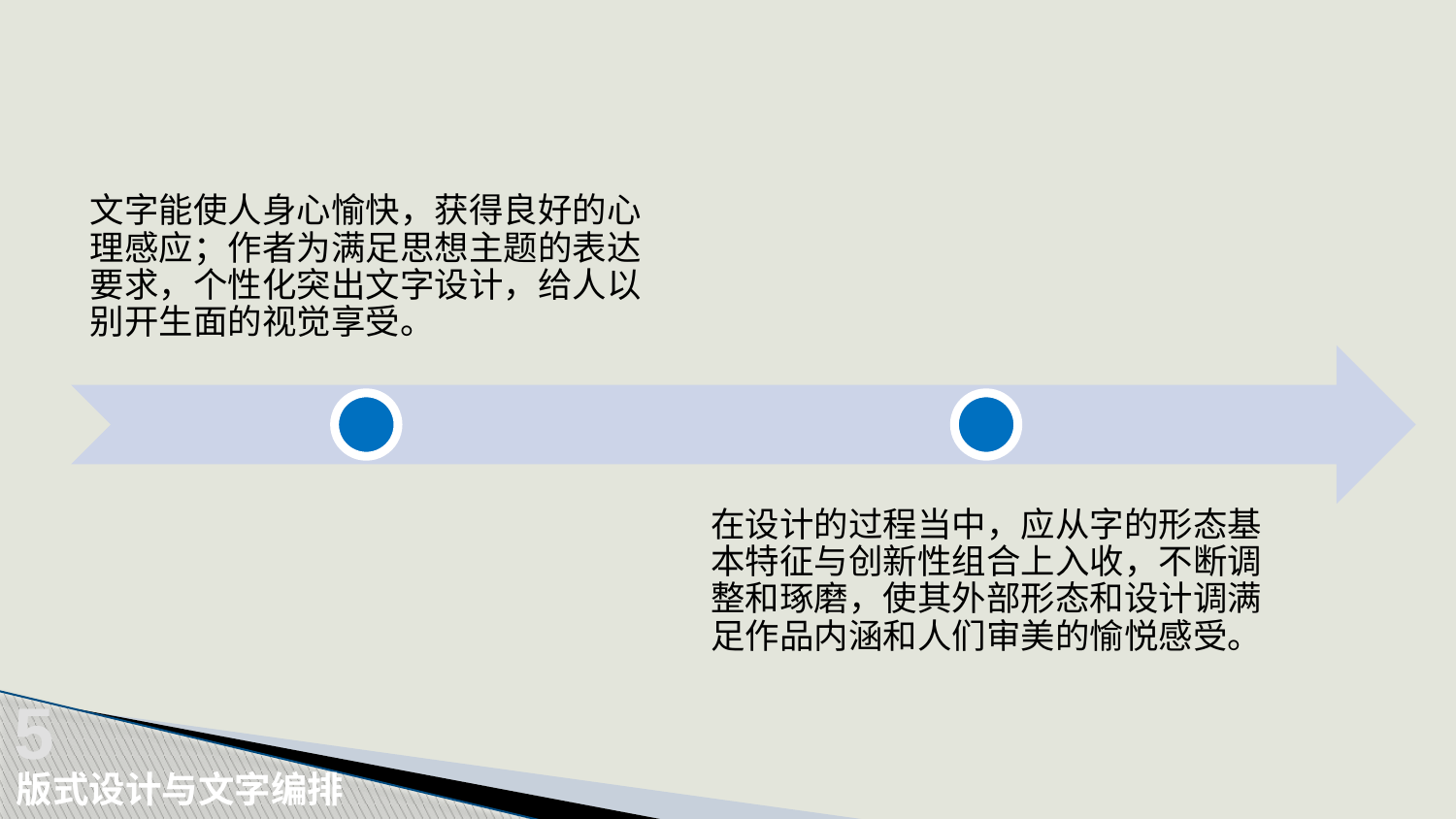

文字能使人身心愉快，获得良好的心理感应；作者为满足思想主题的表达要求，个性化突出文字设计，给人以别开生面的视觉享受。
在设计的过程当中，应从字的形态基本特征与创新性组合上入收，不断调整和琢磨，使其外部形态和设计调满足作品内涵和人们审美的愉悦感受。
5
 版式设计与文字编排